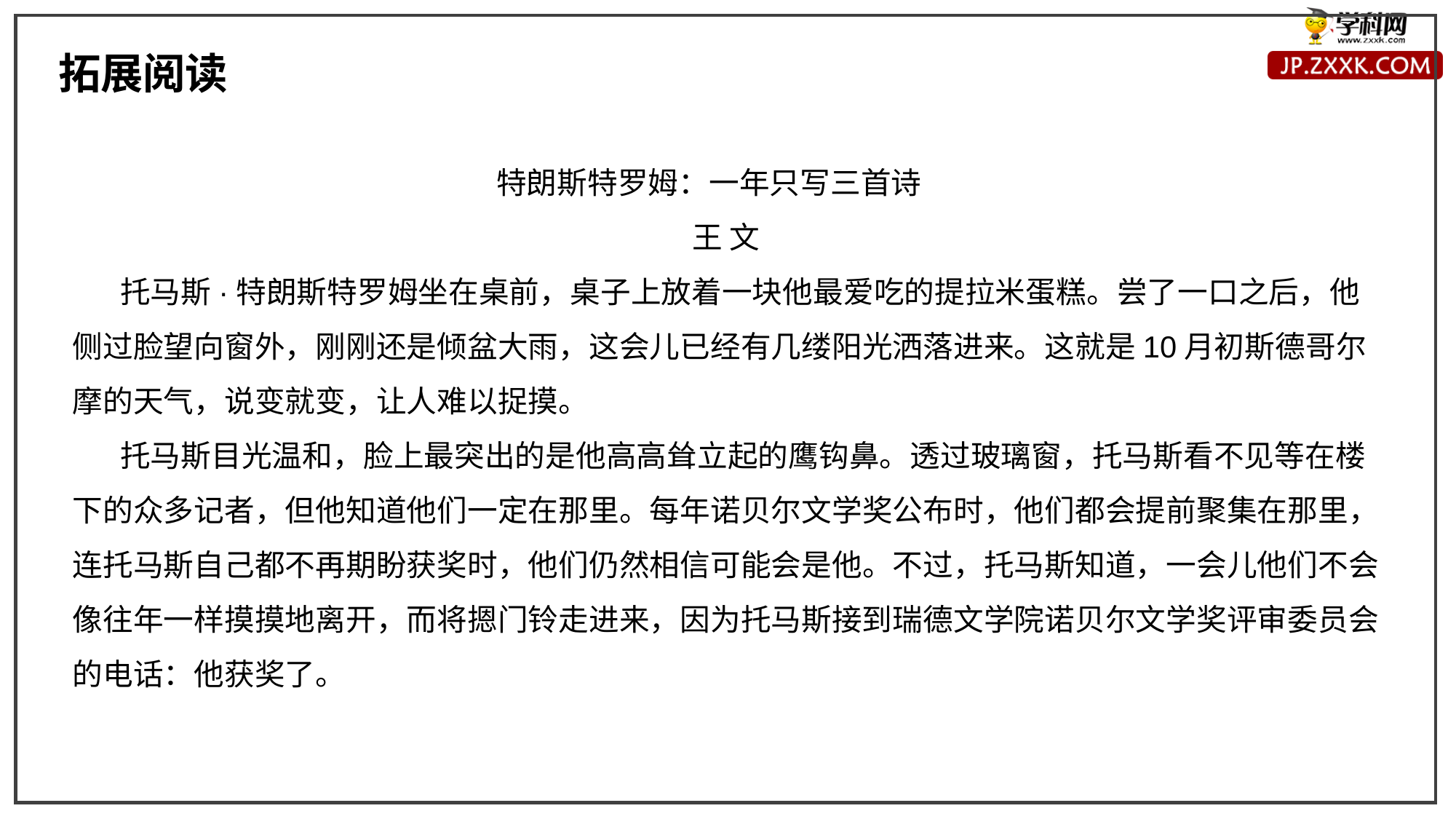

拓展阅读
特朗斯特罗姆：一年只写三首诗
王 文
      托马斯·特朗斯特罗姆坐在桌前，桌子上放着一块他最爱吃的提拉米蛋糕。尝了一口之后，他侧过脸望向窗外，刚刚还是倾盆大雨，这会儿已经有几缕阳光洒落进来。这就是10月初斯德哥尔摩的天气，说变就变，让人难以捉摸。
      托马斯目光温和，脸上最突出的是他高高耸立起的鹰钩鼻。透过玻璃窗，托马斯看不见等在楼下的众多记者，但他知道他们一定在那里。每年诺贝尔文学奖公布时，他们都会提前聚集在那里，连托马斯自己都不再期盼获奖时，他们仍然相信可能会是他。不过，托马斯知道，一会儿他们不会像往年一样摸摸地离开，而将摁门铃走进来，因为托马斯接到瑞德文学院诺贝尔文学奖评审委员会的电话：他获奖了。